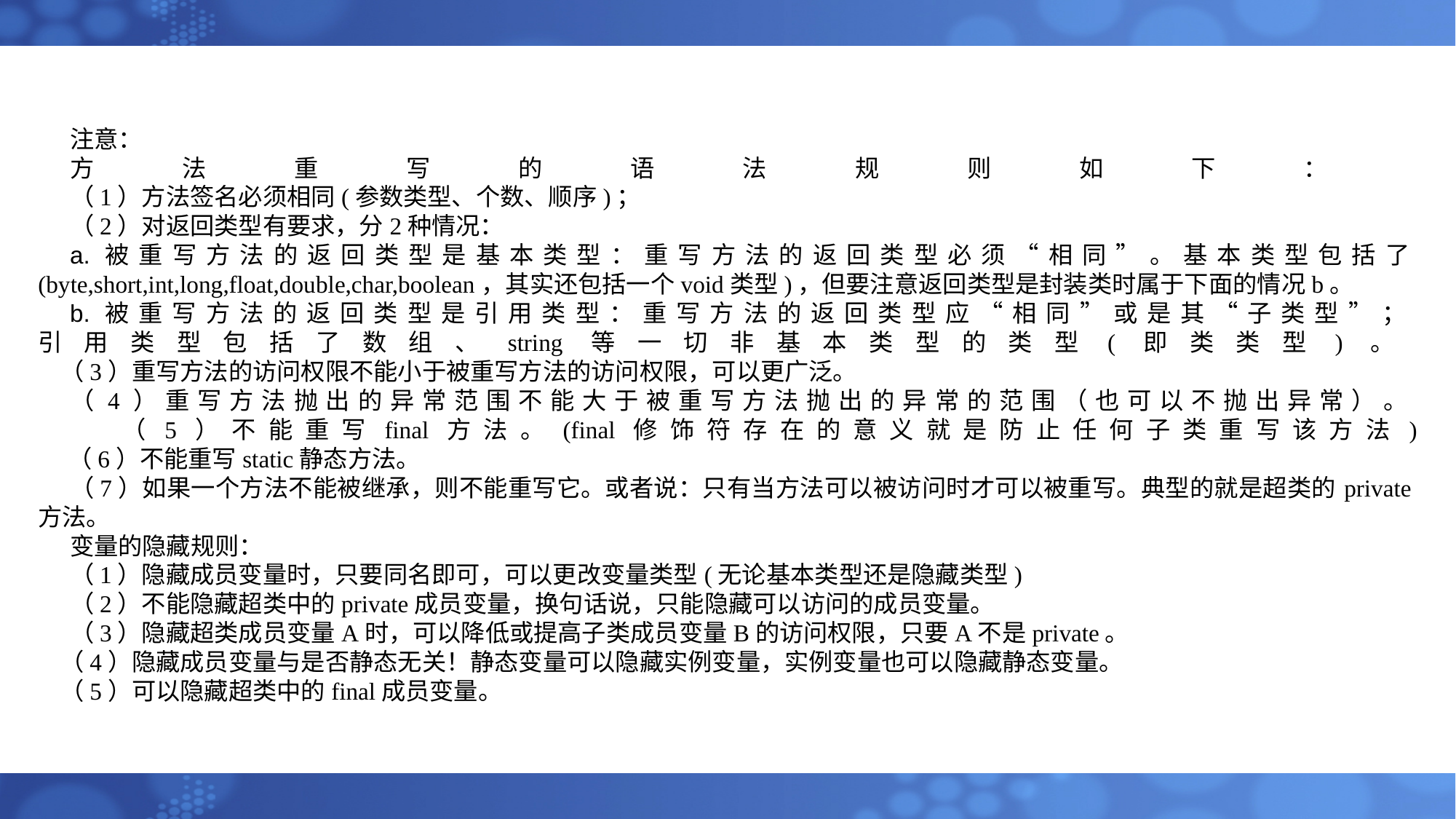

注意：
方法重写的语法规则如下：
（1）方法签名必须相同(参数类型、个数、顺序)；
（2）对返回类型有要求，分2种情况：
a.被重写方法的返回类型是基本类型：重写方法的返回类型必须“相同”。基本类型包括了(byte,short,int,long,float,double,char,boolean，其实还包括一个void类型)，但要注意返回类型是封装类时属于下面的情况b。
b.被重写方法的返回类型是引用类型：重写方法的返回类型应“相同”或是其“子类型”；
引用类型包括了数组、string等一切非基本类型的类型(即类类型)。
    （3）重写方法的访问权限不能小于被重写方法的访问权限，可以更广泛。
（4）重写方法抛出的异常范围不能大于被重写方法抛出的异常的范围（也可以不抛出异常）。
    （5）不能重写final方法。(final修饰符存在的意义就是防止任何子类重写该方法)
    （6）不能重写static静态方法。
（7）如果一个方法不能被继承，则不能重写它。或者说：只有当方法可以被访问时才可以被重写。典型的就是超类的private方法。
变量的隐藏规则：
（1）隐藏成员变量时，只要同名即可，可以更改变量类型(无论基本类型还是隐藏类型)
（2）不能隐藏超类中的private成员变量，换句话说，只能隐藏可以访问的成员变量。
（3）隐藏超类成员变量A时，可以降低或提高子类成员变量B的访问权限，只要A不是private。
    （4）隐藏成员变量与是否静态无关！静态变量可以隐藏实例变量，实例变量也可以隐藏静态变量。
    （5）可以隐藏超类中的final成员变量。